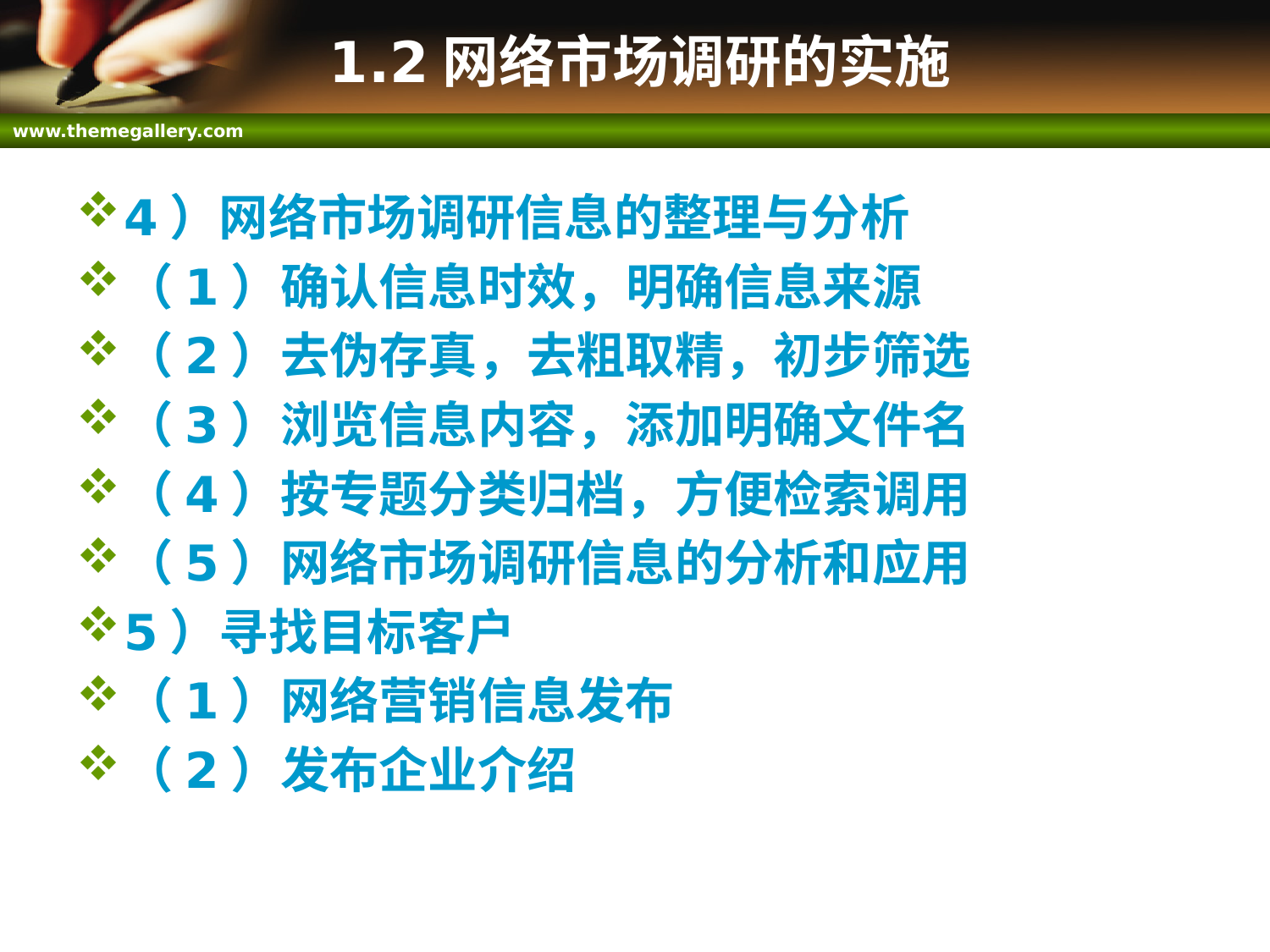

# 1.2网络市场调研的实施
4）网络市场调研信息的整理与分析
（1）确认信息时效，明确信息来源
（2）去伪存真，去粗取精，初步筛选
（3）浏览信息内容，添加明确文件名
（4）按专题分类归档，方便检索调用
（5）网络市场调研信息的分析和应用
5）寻找目标客户
（1）网络营销信息发布
（2）发布企业介绍